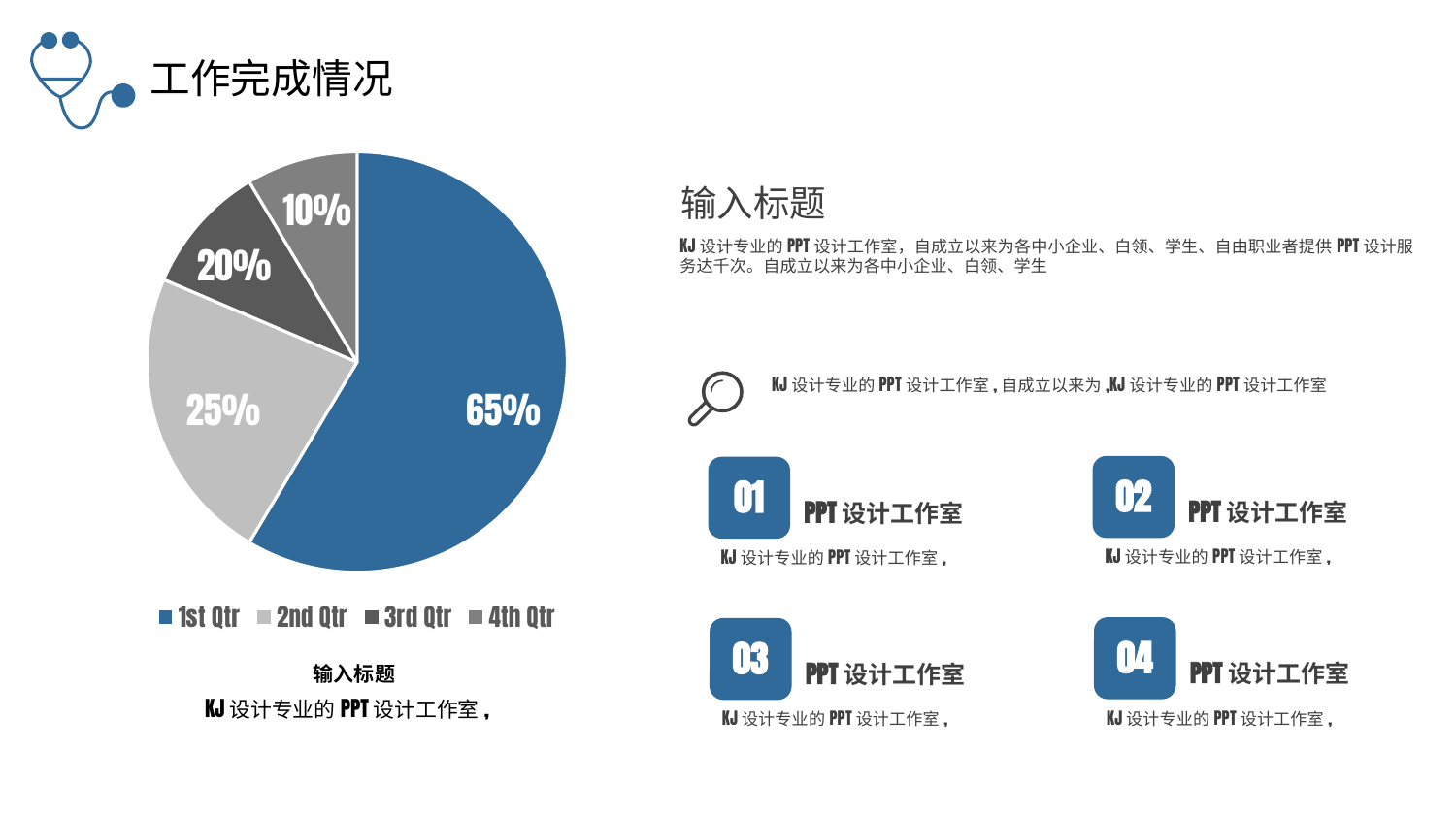

工作完成情况

### Chart

| Category | Sales |
|---|---|
| 1st Qtr | 8.2 |
| 2nd Qtr | 3.2 |
| 3rd Qtr | 1.4 |
| 4th Qtr | 1.2 |
输入标题
10%
KJ设计专业的PPT设计工作室，自成立以来为各中小企业、白领、学生、自由职业者提供PPT设计服务达千次。自成立以来为各中小企业、白领、学生
20%
KJ设计专业的PPT设计工作室,自成立以来为,KJ设计专业的PPT设计工作室

25%
65%
02
PPT设计工作室
KJ设计专业的PPT设计工作室,
01
PPT设计工作室
KJ设计专业的PPT设计工作室,
04
PPT设计工作室
KJ设计专业的PPT设计工作室,
03
PPT设计工作室
KJ设计专业的PPT设计工作室,
 输入标题
KJ设计专业的PPT设计工作室,